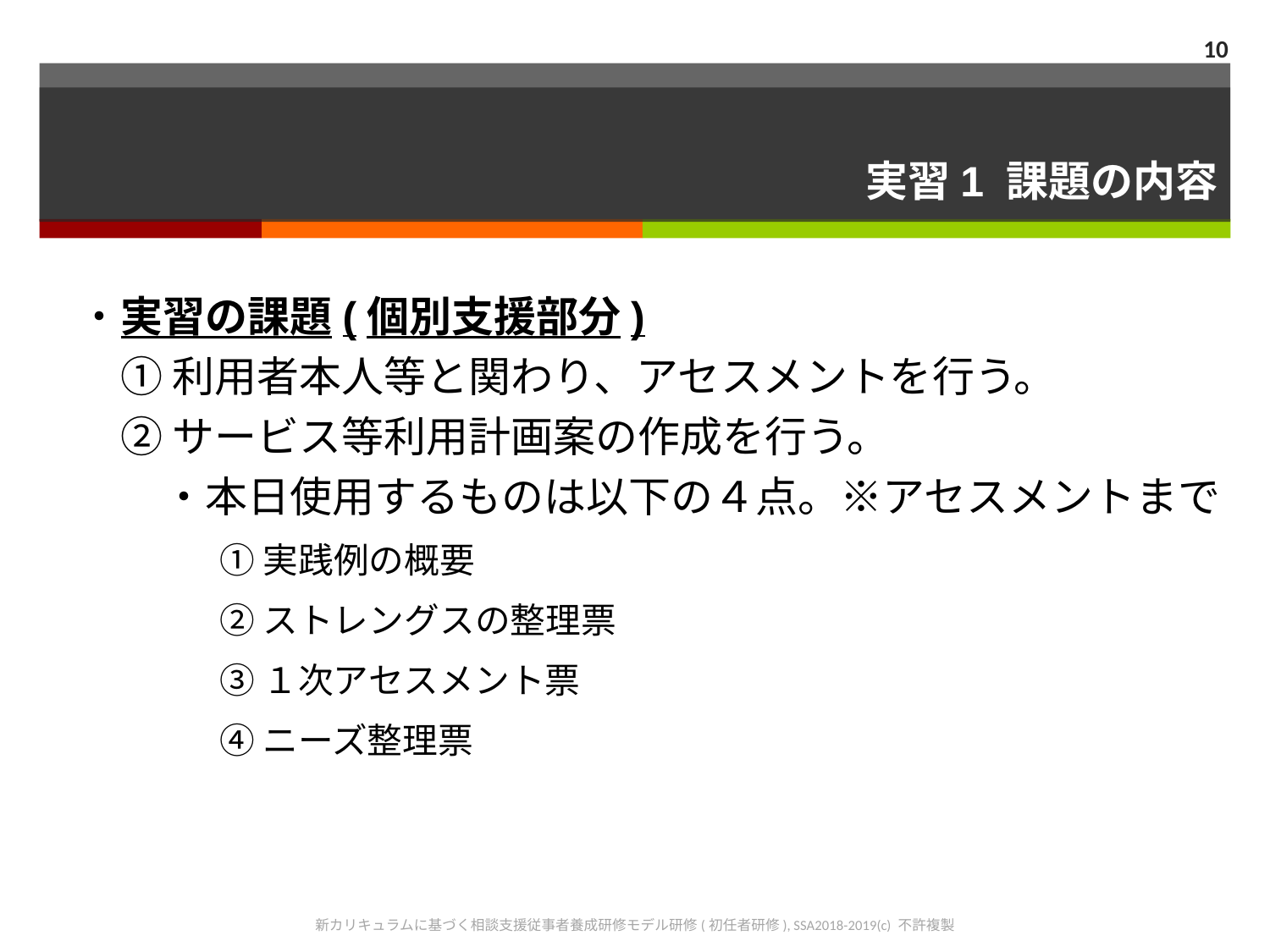

10
# 実習1 課題の内容
・実習の課題(個別支援部分)
　① 利用者本人等と関わり、アセスメントを行う。
　② サービス等利用計画案の作成を行う。
　　・本日使用するものは以下の４点。※アセスメントまで
　　　　① 実践例の概要
　　　　② ストレングスの整理票
　　　　③ １次アセスメント票
　　　　④ ニーズ整理票
新カリキュラムに基づく相談支援従事者養成研修モデル研修(初任者研修), SSA2018-2019(c) 不許複製